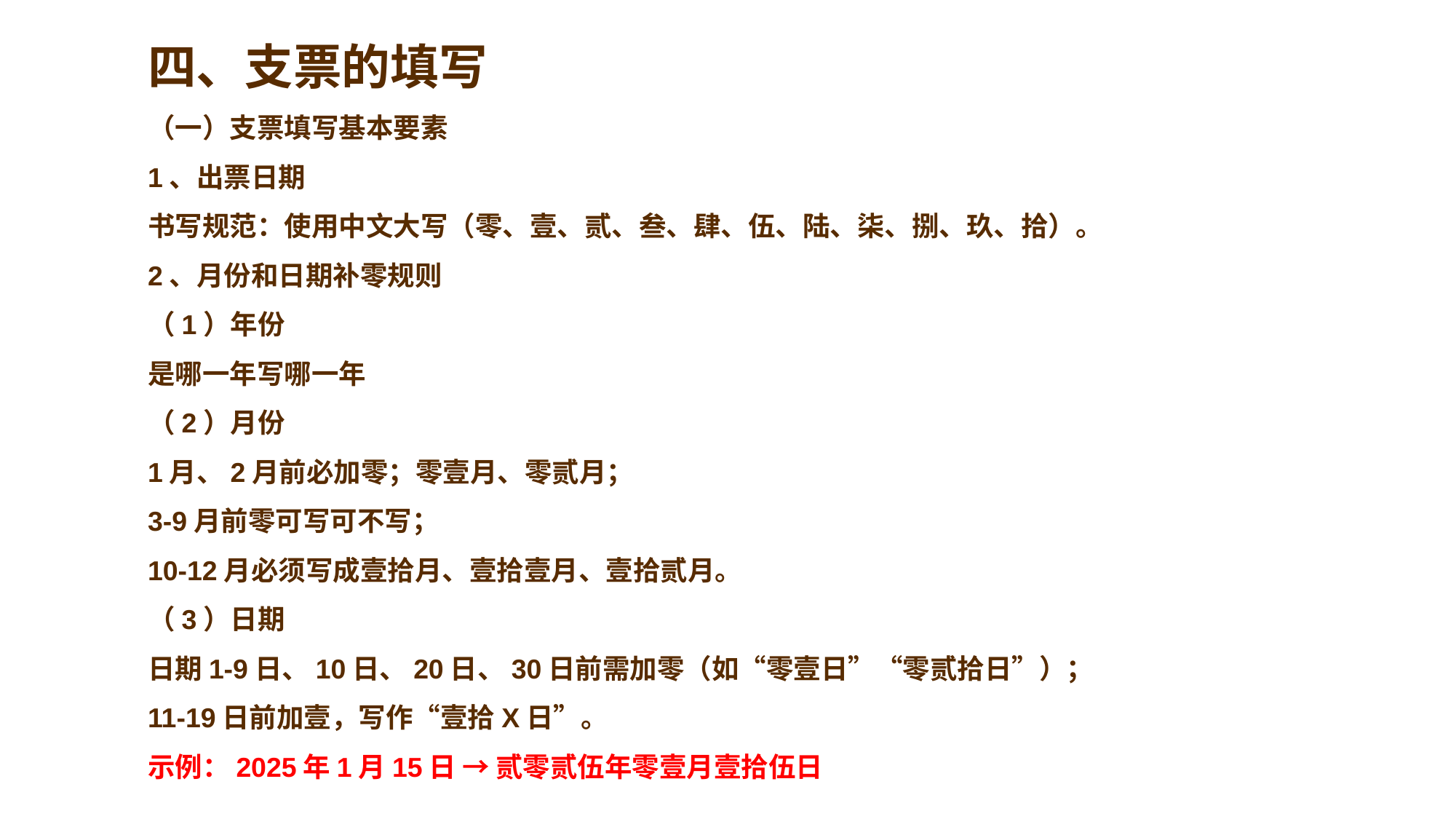

四、支票的填写
（一）支票填写基本要素
1、出票日期
书写规范：使用中文大写（零、壹、贰、叁、肆、伍、陆、柒、捌、玖、拾）。
2、月份和日期补零规则
（1）年份
是哪一年写哪一年
（2）月份
1月、2月前必加零；零壹月、零贰月；
3-9月前零可写可不写；
10-12月必须写成壹拾月、壹拾壹月、壹拾贰月。
（3）日期
日期1-9日、10日、20日、30日前需加零（如“零壹日”“零贰拾日”）；
11-19日前加壹，写作“壹拾X日”。
示例：2025年1月15日 → 贰零贰伍年零壹月壹拾伍日